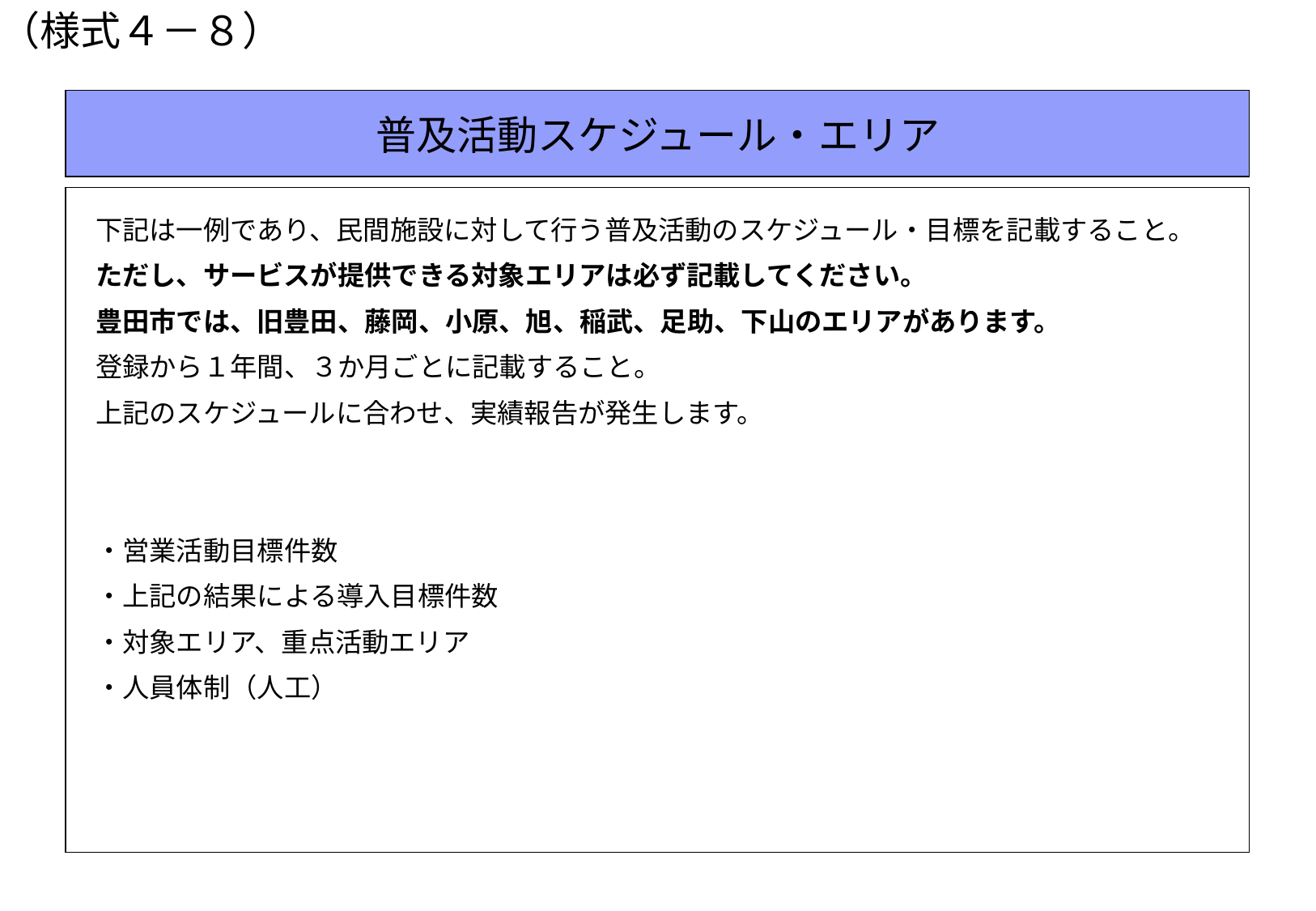

（様式４－８）

普及活動スケジュール・エリア

下記は一例であり、民間施設に対して行う普及活動のスケジュール・目標を記載すること。
ただし、サービスが提供できる対象エリアは必ず記載してください。
豊田市では、旧豊田、藤岡、小原、旭、稲武、足助、下山のエリアがあります。
登録から１年間、３か月ごとに記載すること。
上記のスケジュールに合わせ、実績報告が発生します。

・営業活動目標件数
・上記の結果による導入目標件数
・対象エリア、重点活動エリア
・人員体制（人工）